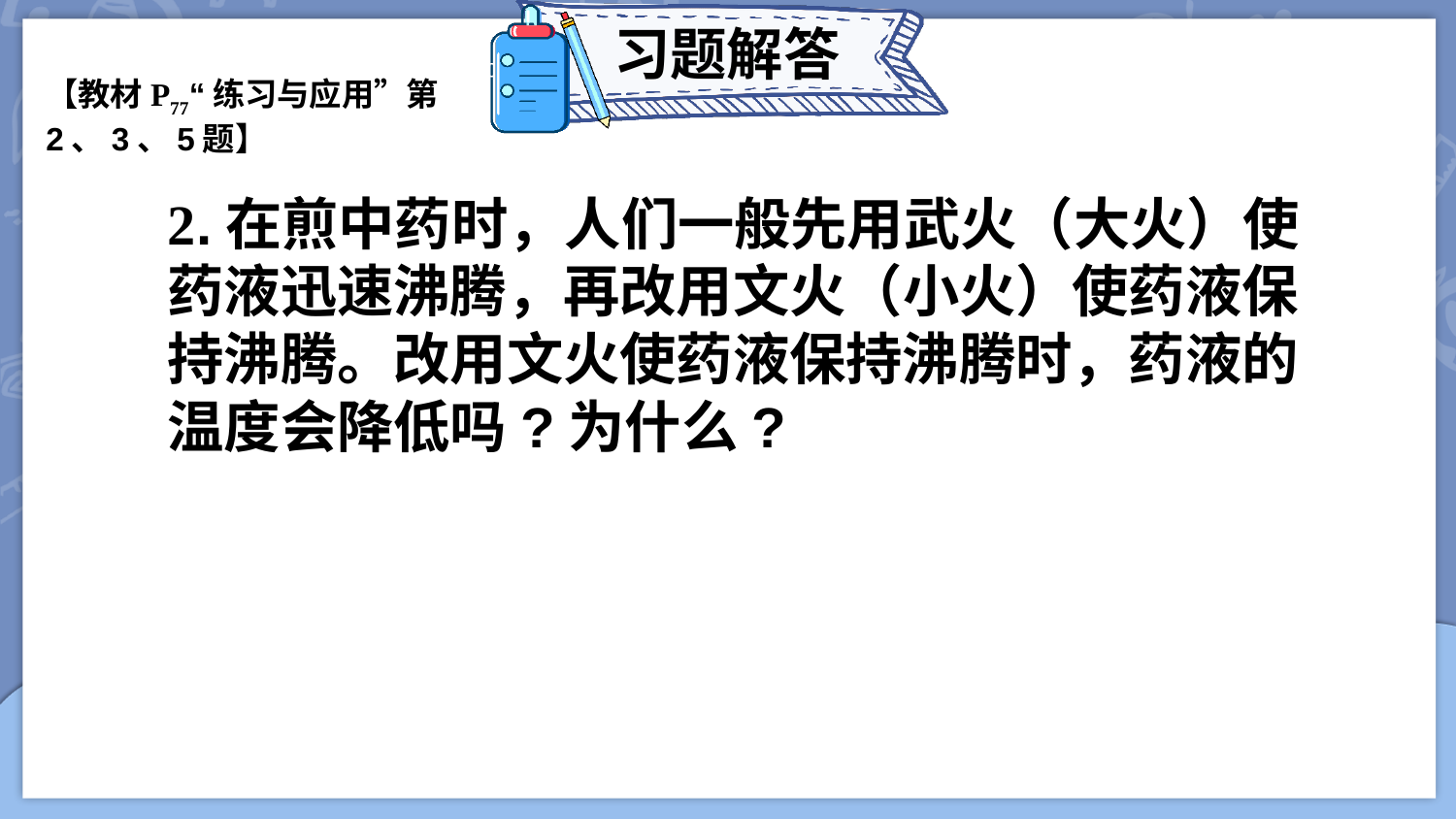

习题解答
【教材P77“练习与应用”第2、3、5题】
2.在煎中药时，人们一般先用武火（大火）使药液迅速沸腾，再改用文火（小火）使药液保持沸腾。改用文火使药液保持沸腾时，药液的温度会降低吗?为什么?